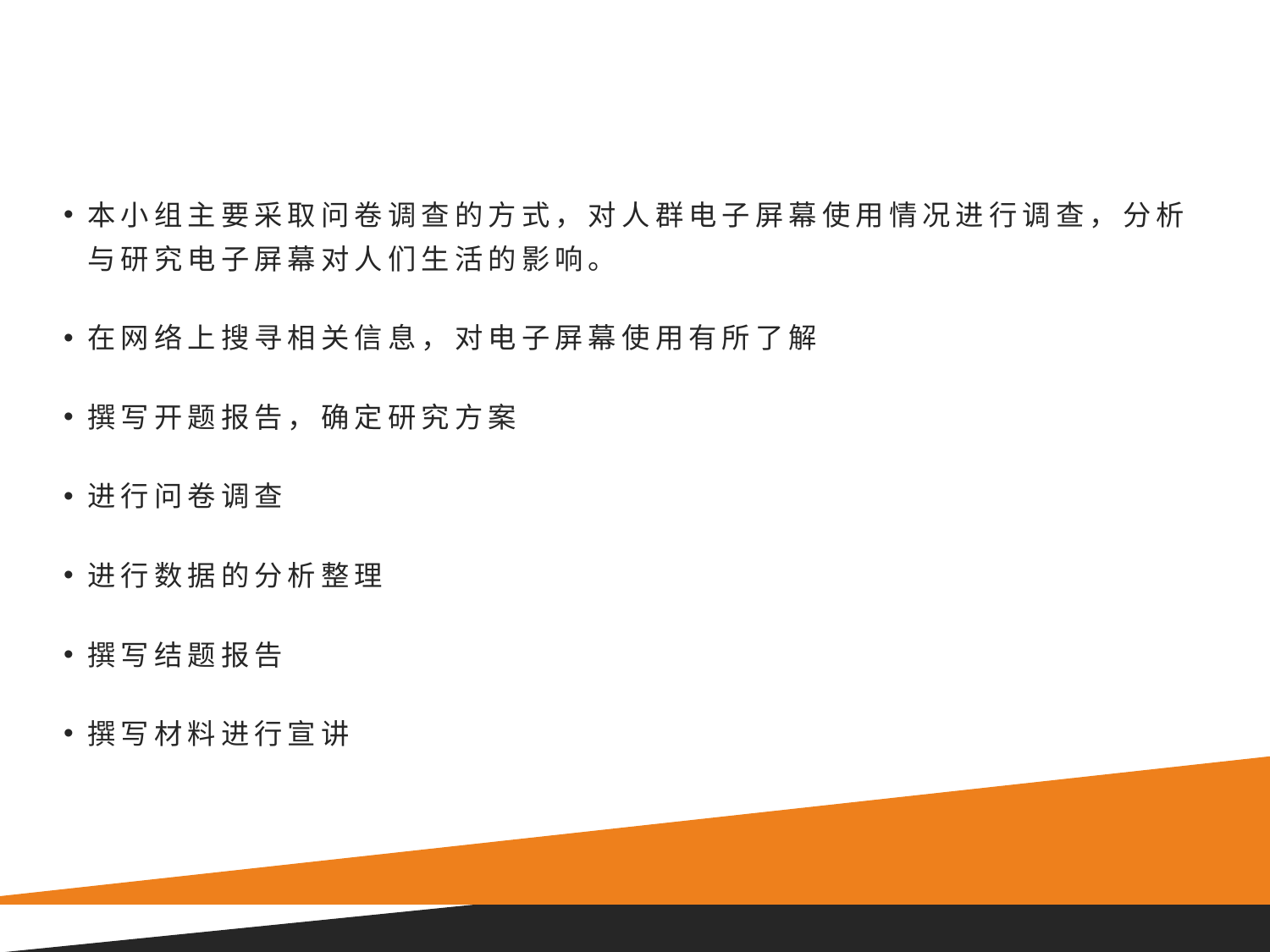

本小组主要采取问卷调查的方式，对人群电子屏幕使用情况进行调查，分析与研究电子屏幕对人们生活的影响。
在网络上搜寻相关信息，对电子屏幕使用有所了解
撰写开题报告，确定研究方案
进行问卷调查
进行数据的分析整理
撰写结题报告
撰写材料进行宣讲